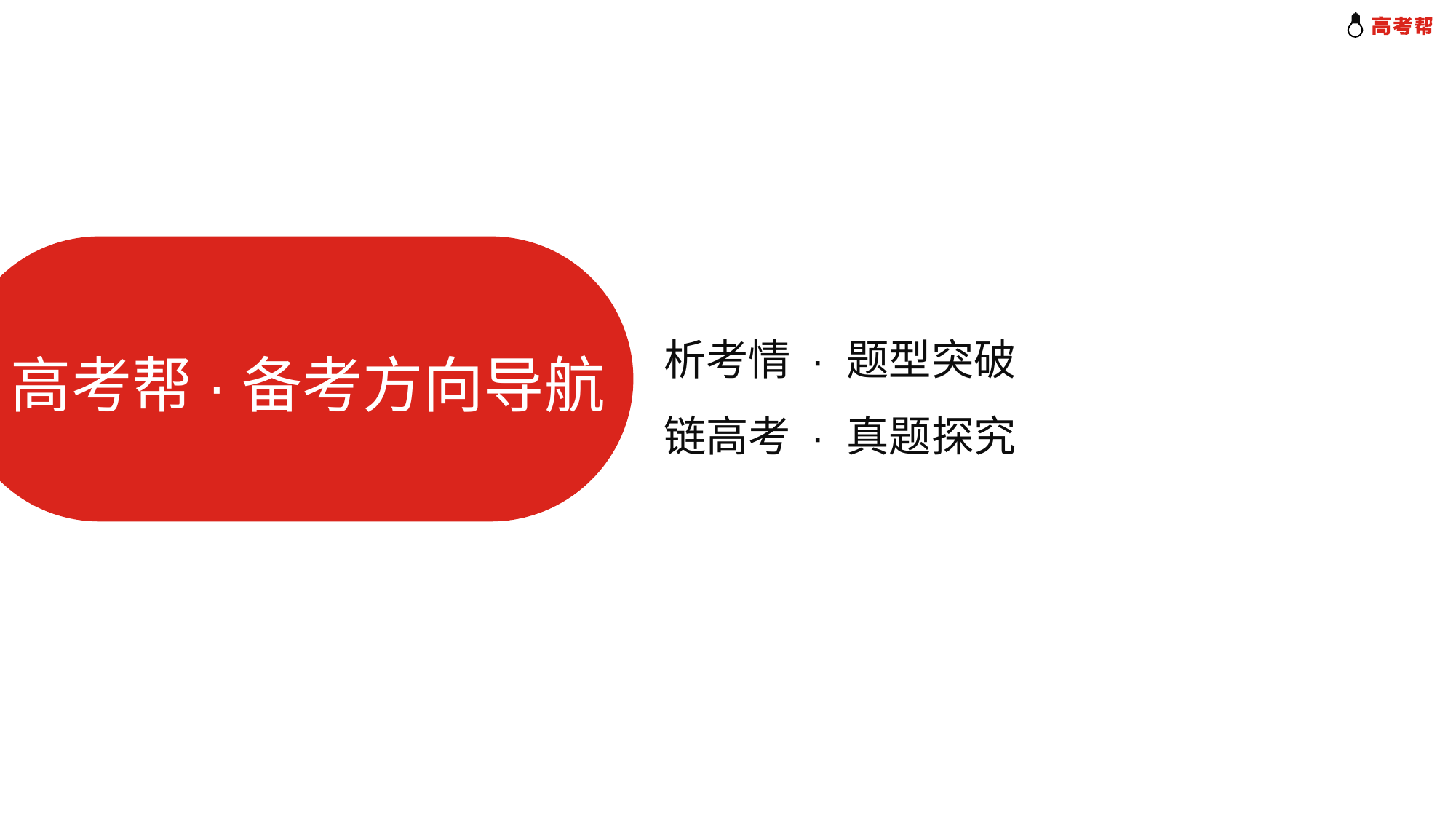

析考情 · 题型突破
链高考 · 真题探究
高考帮·备考方向导航